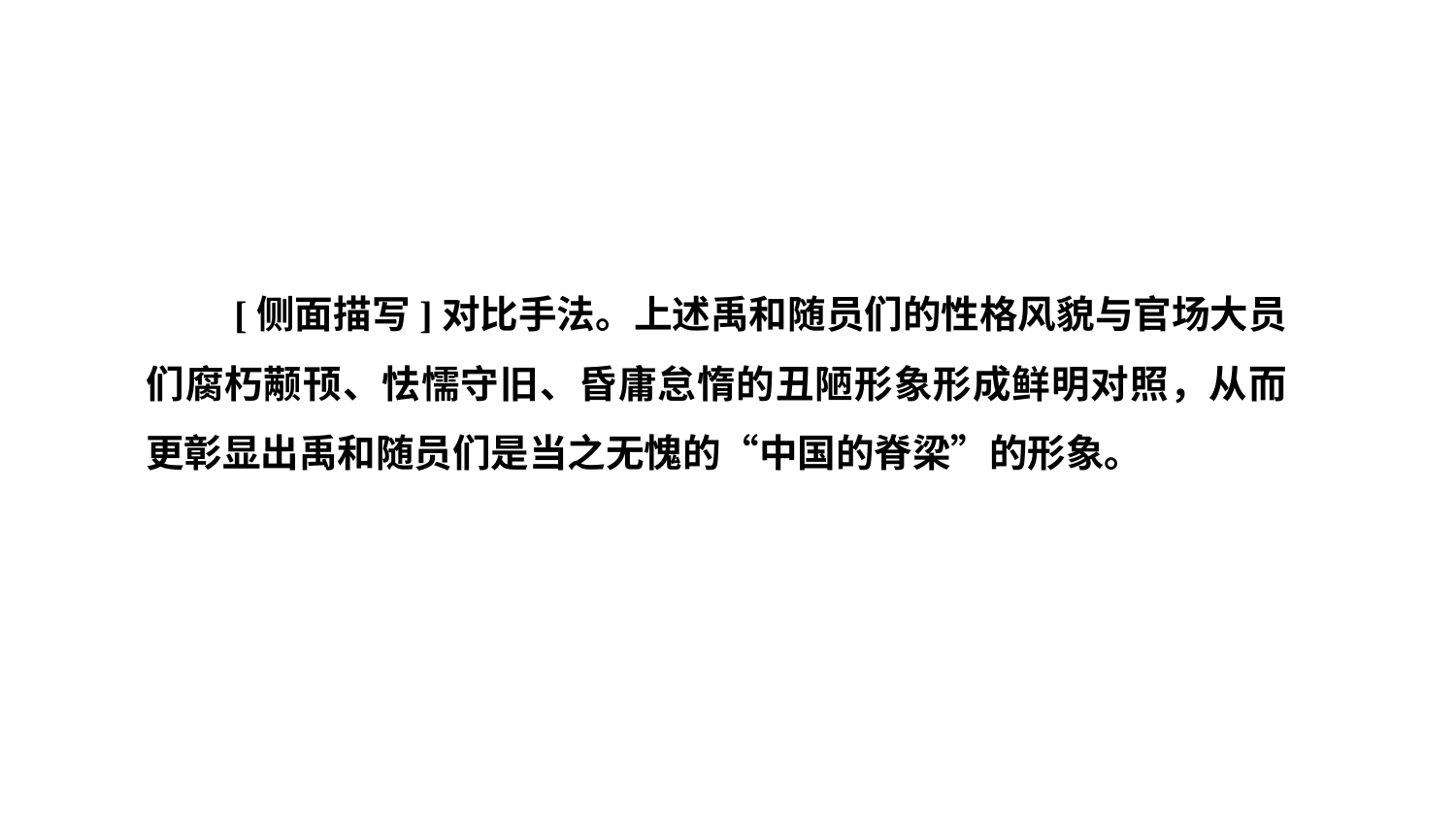

[侧面描写]对比手法。上述禹和随员们的性格风貌与官场大员们腐朽颟顸、怯懦守旧、昏庸怠惰的丑陋形象形成鲜明对照，从而更彰显出禹和随员们是当之无愧的“中国的脊梁”的形象。